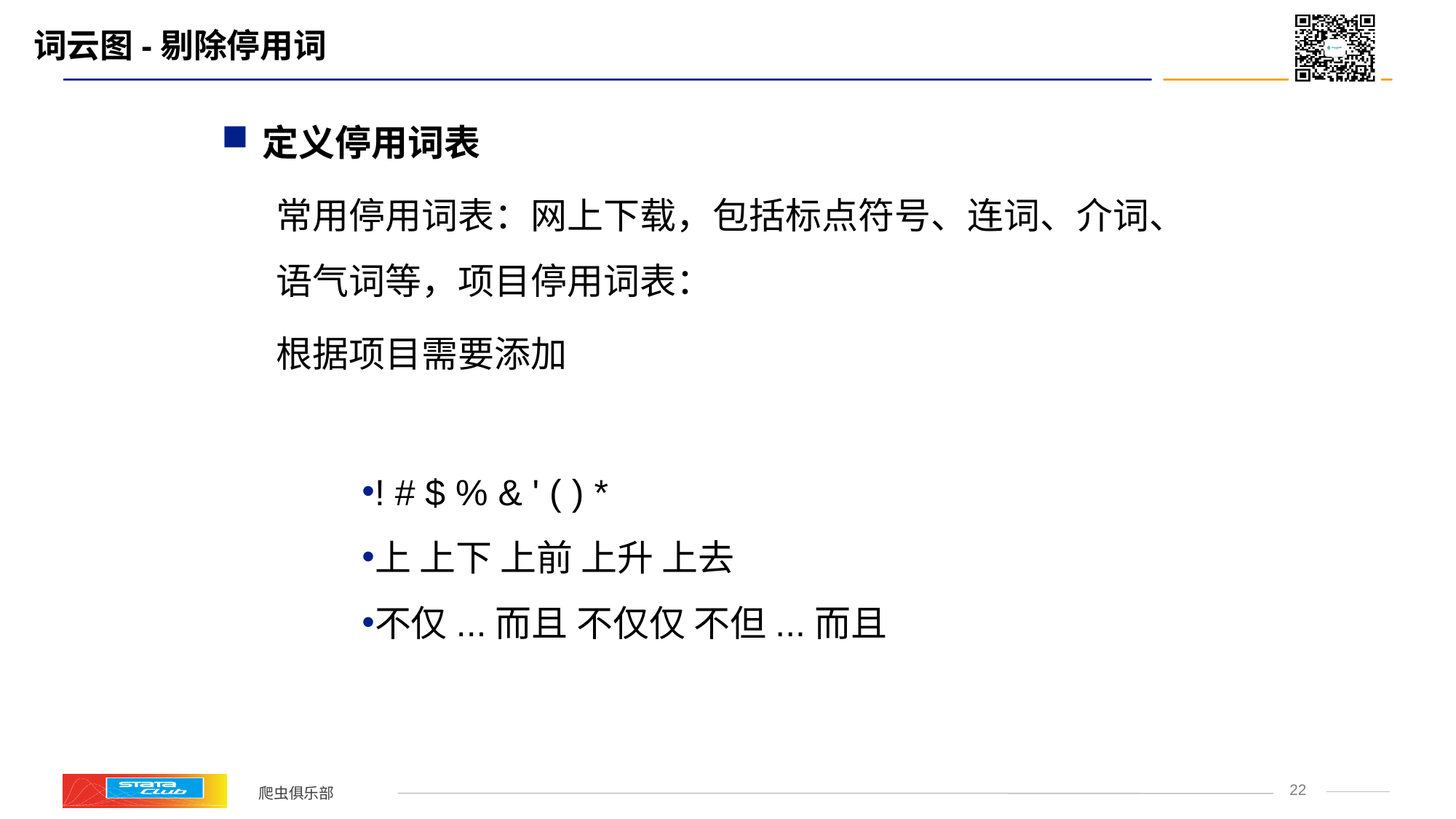

# 词云图-剔除停用词
定义停用词表
常用停用词表：网上下载，包括标点符号、连词、介词、语气词等，项目停用词表：
根据项目需要添加

! # $ % & ' ( ) *
上 上下 上前 上升 上去
不仅...而且 不仅仅 不但...而且